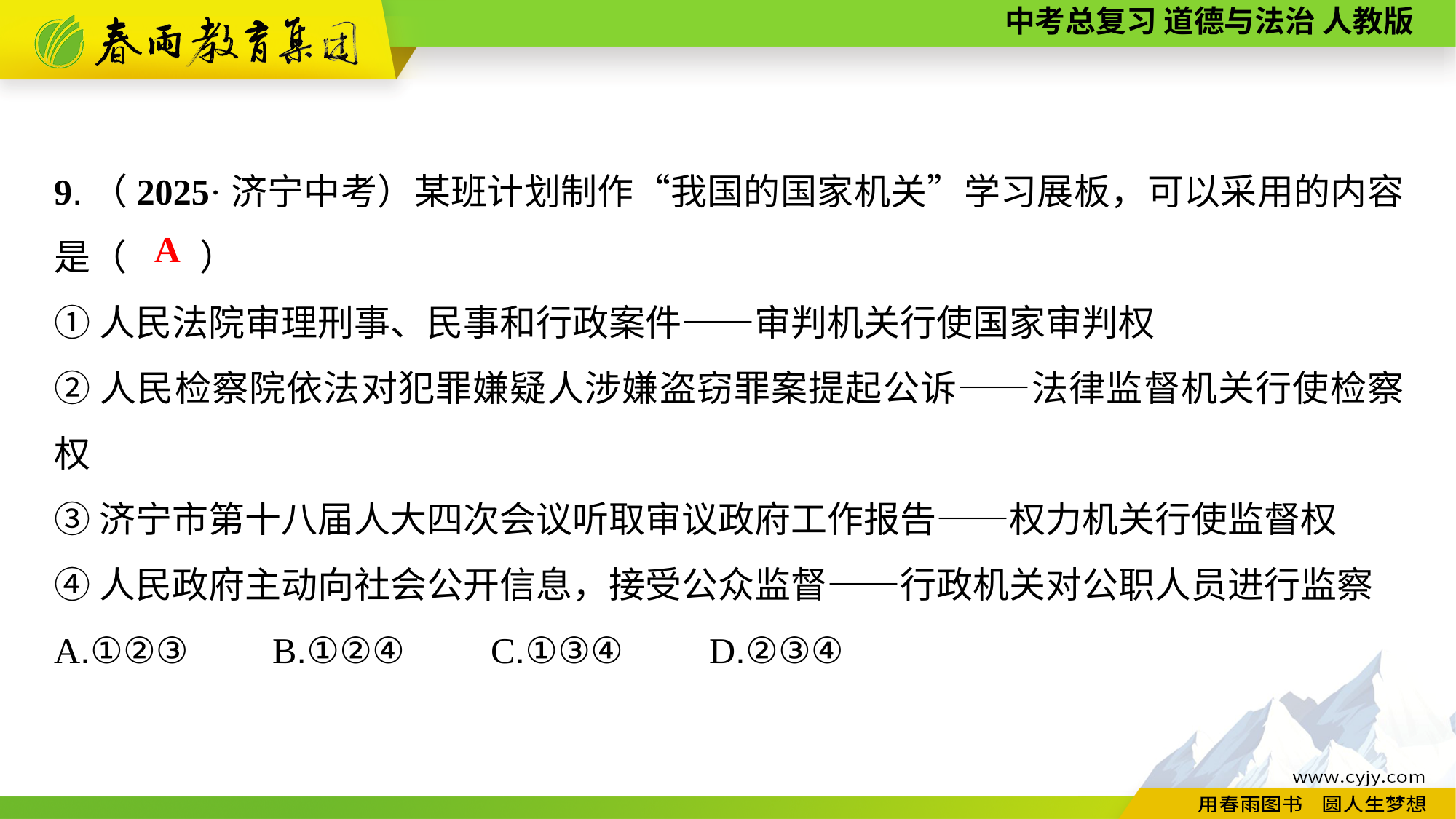

9.（2025·济宁中考）某班计划制作“我国的国家机关”学习展板，可以采用的内容是（　　）
①人民法院审理刑事、民事和行政案件——审判机关行使国家审判权
②人民检察院依法对犯罪嫌疑人涉嫌盗窃罪案提起公诉——法律监督机关行使检察权
③济宁市第十八届人大四次会议听取审议政府工作报告——权力机关行使监督权
④人民政府主动向社会公开信息，接受公众监督——行政机关对公职人员进行监察
A.①②③	B.①②④	C.①③④	D.②③④
A